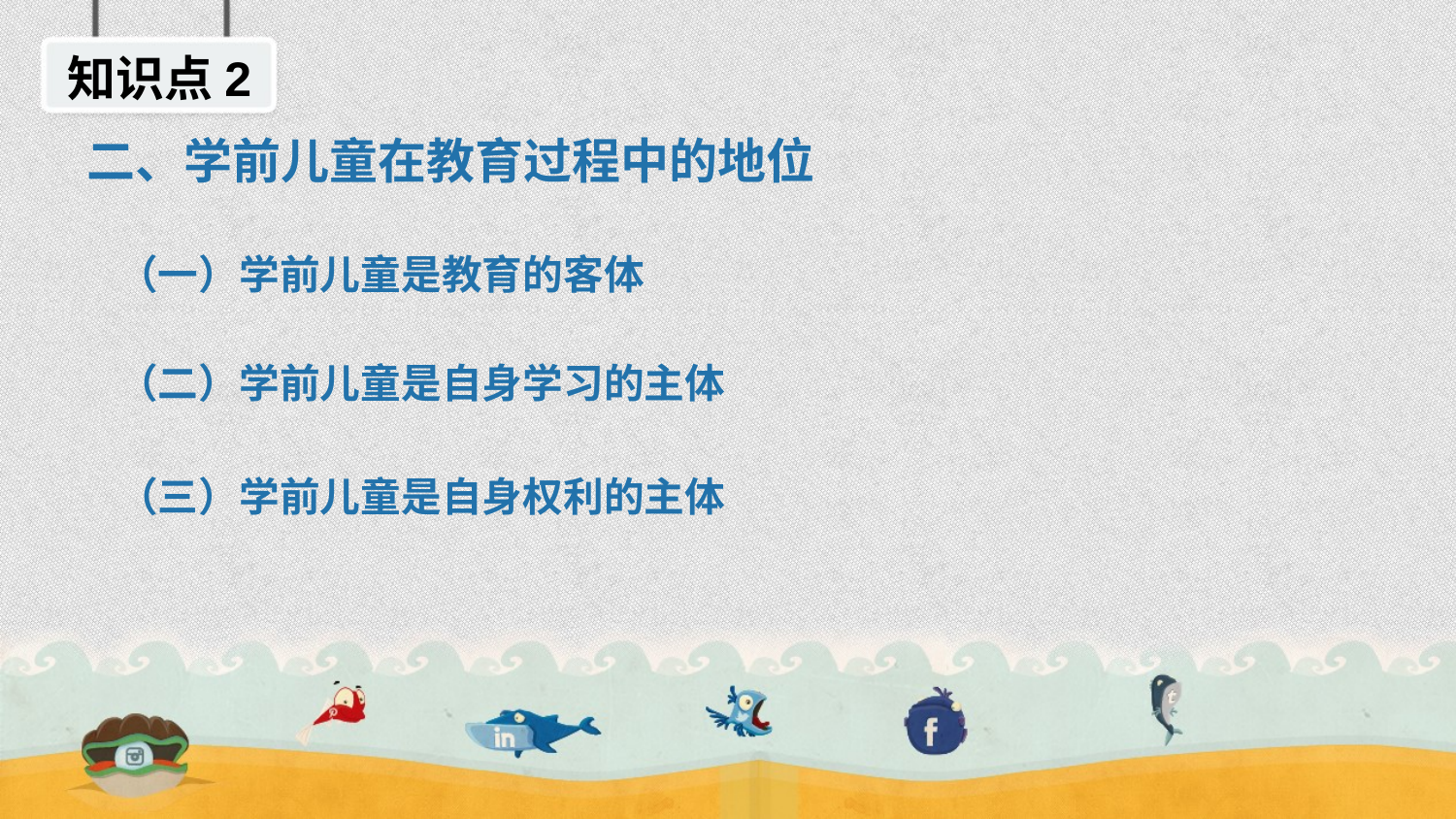

知识点2
二、学前儿童在教育过程中的地位
（一）学前儿童是教育的客体
（二）学前儿童是自身学习的主体
（三）学前儿童是自身权利的主体